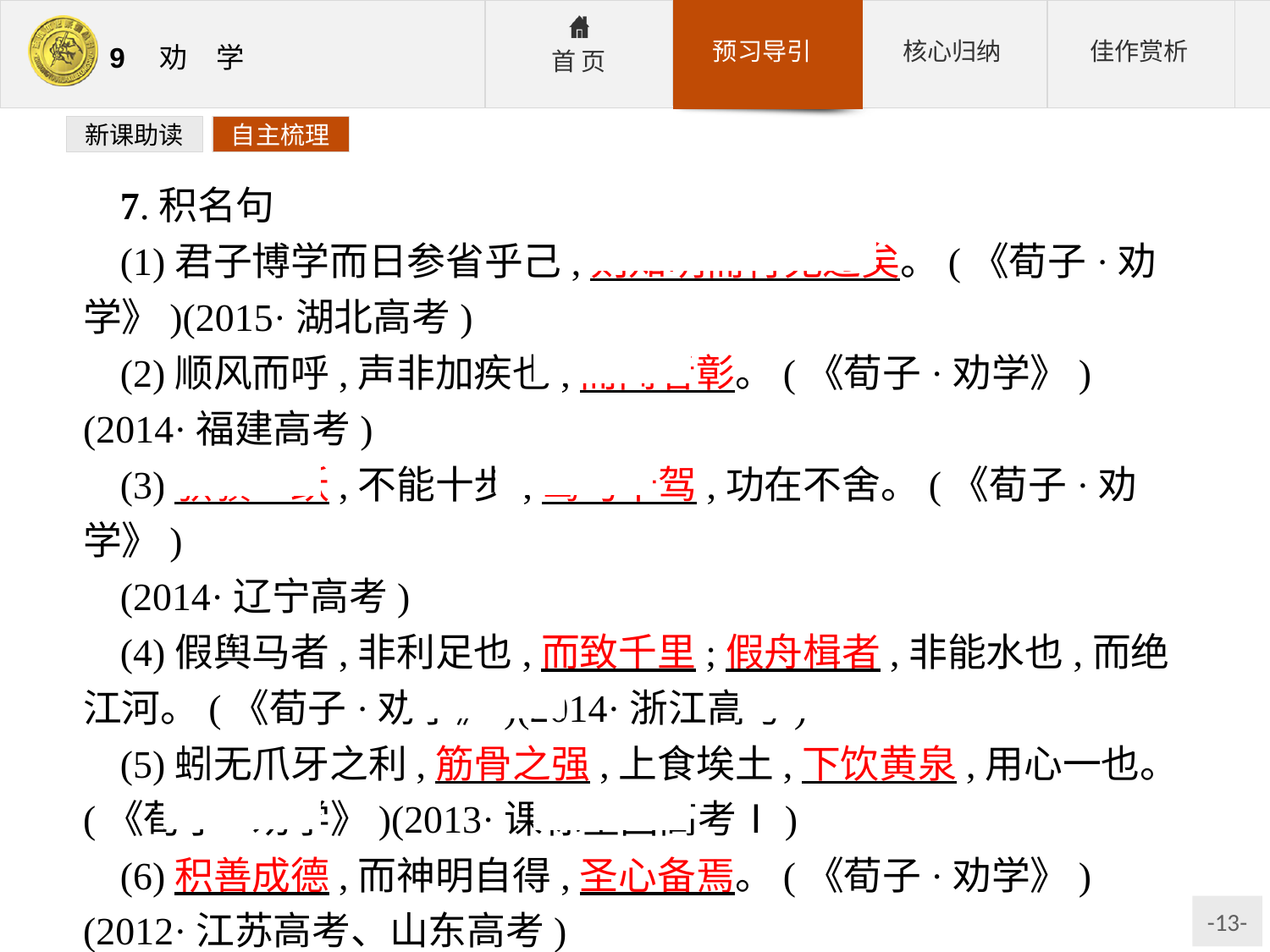

新课助读
自主梳理
7.积名句
(1)君子博学而日参省乎己,则知明而行无过矣。(《荀子·劝学》)(2015·湖北高考)
(2)顺风而呼,声非加疾也,而闻者彰。(《荀子·劝学》)(2014·福建高考)
(3)骐骥一跃,不能十步;驽马十驾,功在不舍。(《荀子·劝学》)
(2014·辽宁高考)
(4)假舆马者,非利足也,而致千里;假舟楫者,非能水也,而绝江河。(《荀子·劝学》)(2014·浙江高考)
(5)蚓无爪牙之利,筋骨之强,上食埃土,下饮黄泉,用心一也。(《荀子·劝学》)(2013·课标全国高考Ⅰ)
(6)积善成德,而神明自得,圣心备焉。(《荀子·劝学》)(2012·江苏高考、山东高考)